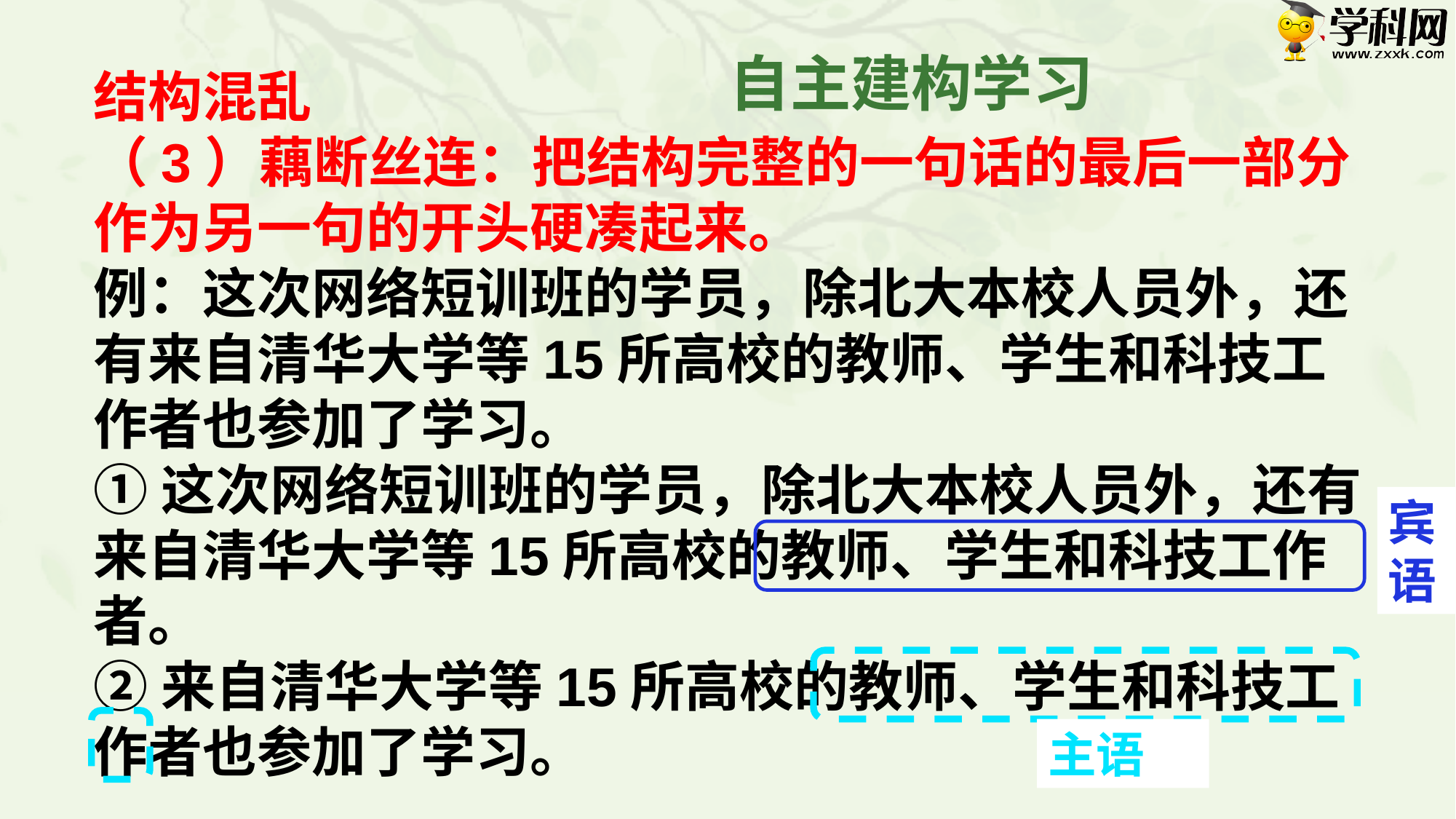

自主建构学习
结构混乱
（3）藕断丝连：把结构完整的一句话的最后一部分作为另一句的开头硬凑起来。
例：这次网络短训班的学员，除北大本校人员外，还有来自清华大学等15所高校的教师、学生和科技工作者也参加了学习。
①这次网络短训班的学员，除北大本校人员外，还有来自清华大学等15所高校的教师、学生和科技工作者。
②来自清华大学等15所高校的教师、学生和科技工作者也参加了学习。
宾语

主语